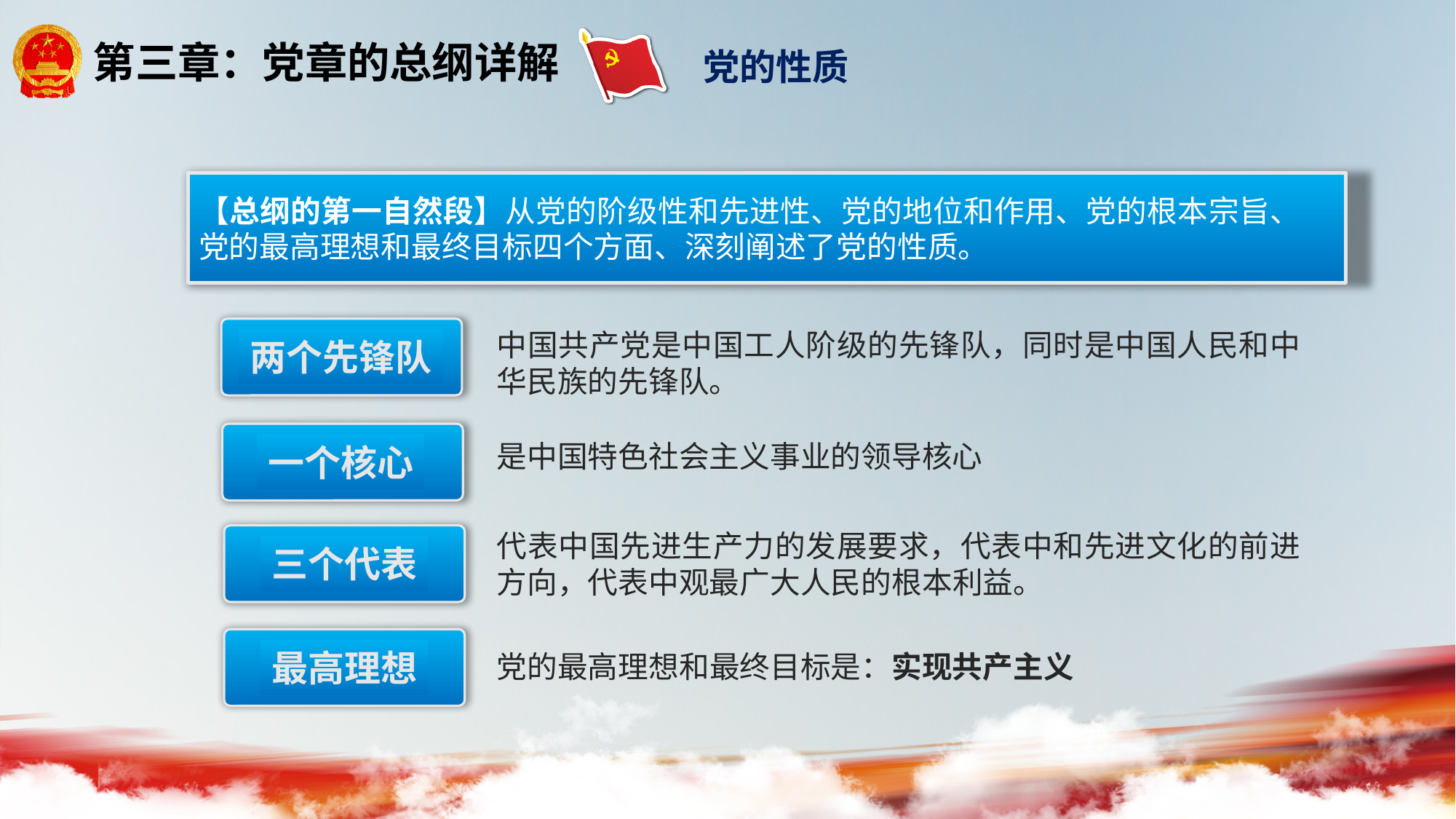

党的性质

【总纲的第一自然段】从党的阶级性和先进性、党的地位和作用、党的根本宗旨、党的最高理想和最终目标四个方面、深刻阐述了党的性质。

两个先锋队
中国共产党是中国工人阶级的先锋队，同时是中国人民和中华民族的先锋队。

一个核心
是中国特色社会主义事业的领导核心
代表中国先进生产力的发展要求，代表中和先进文化的前进方向，代表中观最广大人民的根本利益。

三个代表

最高理想
党的最高理想和最终目标是：实现共产主义